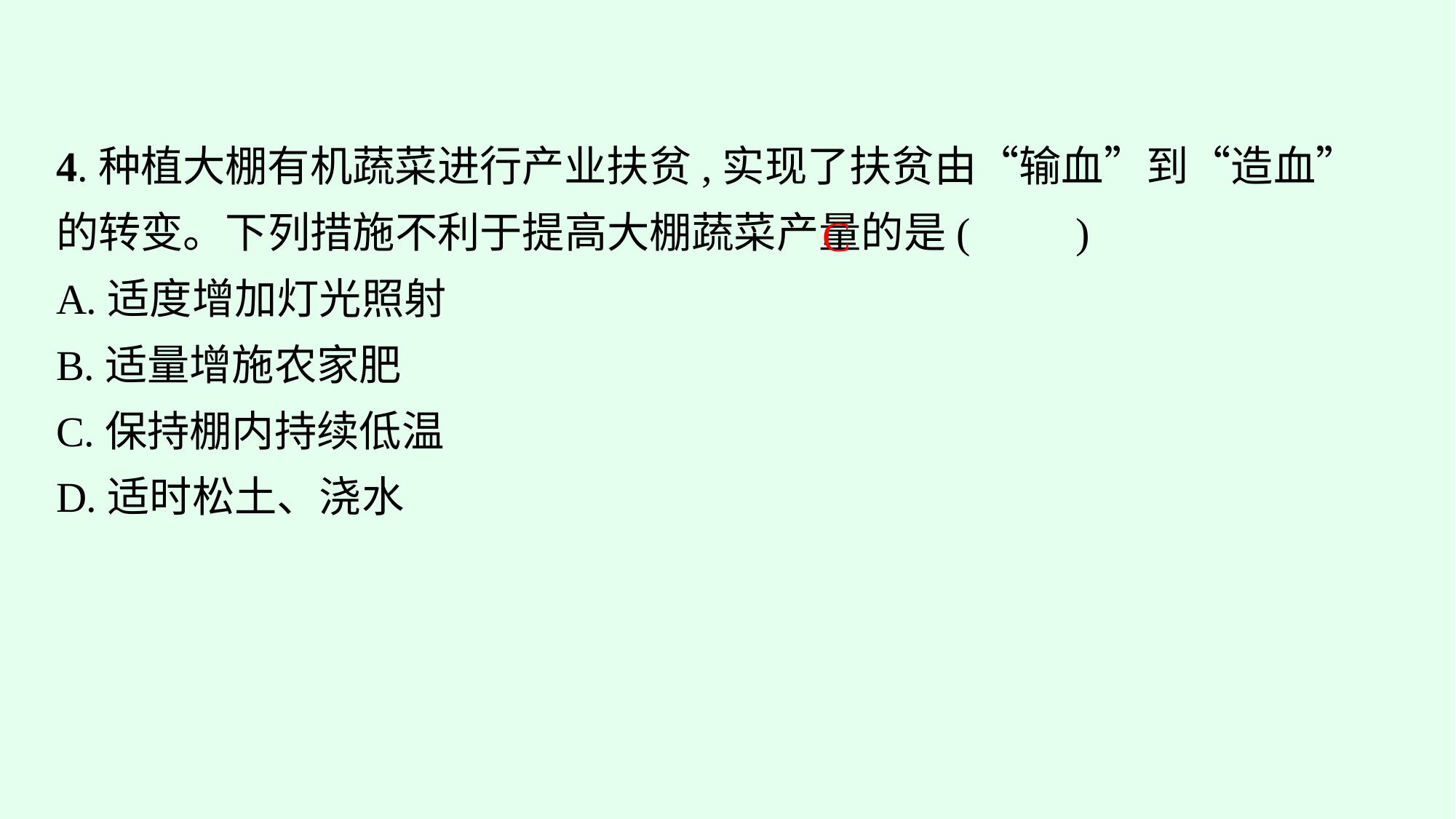

4.种植大棚有机蔬菜进行产业扶贫,实现了扶贫由“输血”到“造血”的转变。下列措施不利于提高大棚蔬菜产量的是(　　)
A.适度增加灯光照射
B.适量增施农家肥
C.保持棚内持续低温
D.适时松土、浇水
C